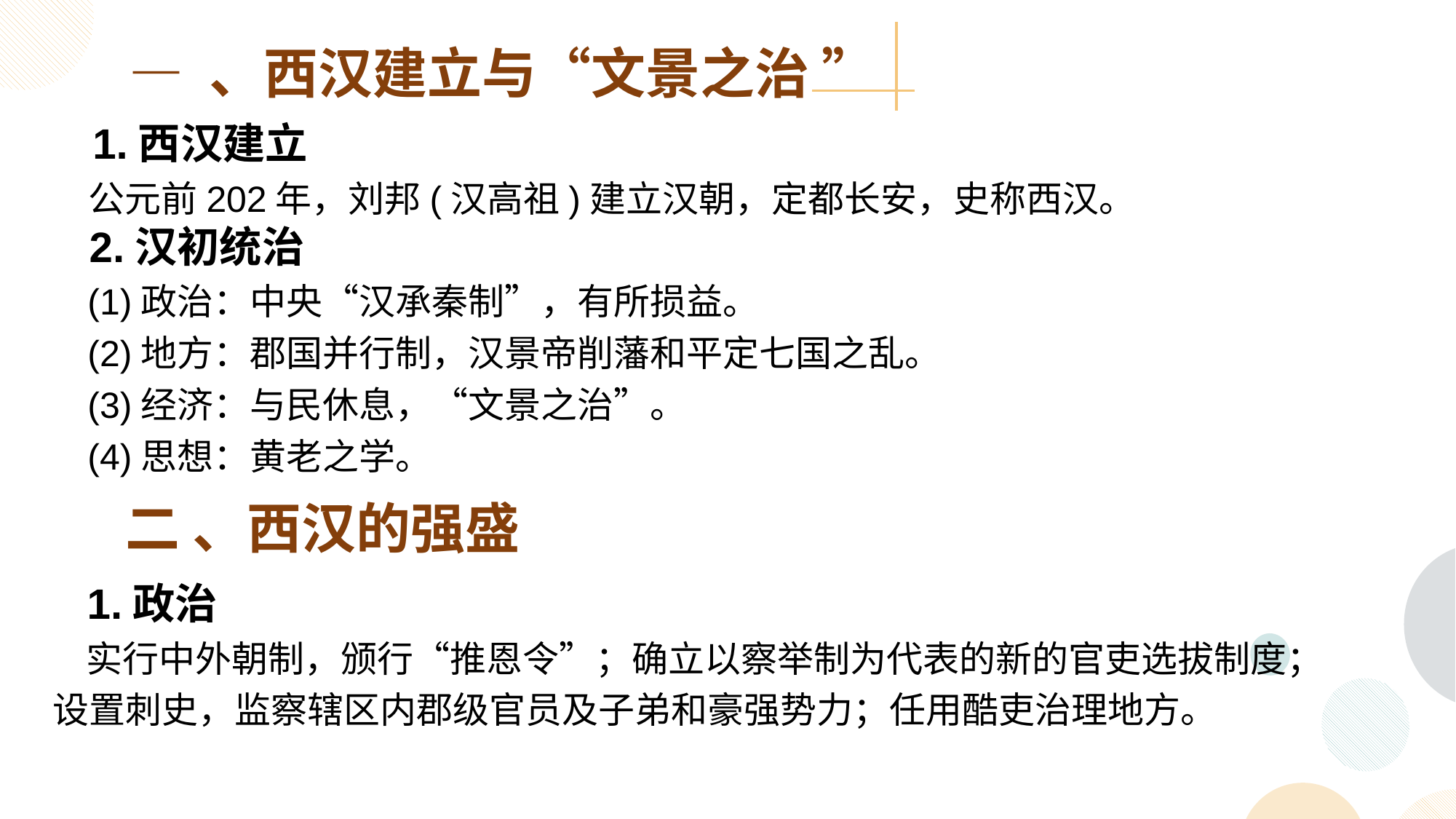

— 、西汉建立与“文景之治 ”
    1.西汉建立
    公元前202年，刘邦(汉高祖)建立汉朝，定都长安，史称西汉。
    2.汉初统治
    (1)政治：中央“汉承秦制”，有所损益。
    (2)地方：郡国并行制，汉景帝削藩和平定七国之乱。
    (3)经济：与民休息，“文景之治”。
    (4)思想：黄老之学。
二 、西汉的强盛

   1.政治
   实行中外朝制，颁行“推恩令”；确立以察举制为代表的新的官吏选拔制度；设置刺史，监察辖区内郡级官员及子弟和豪强势力；任用酷吏治理地方。